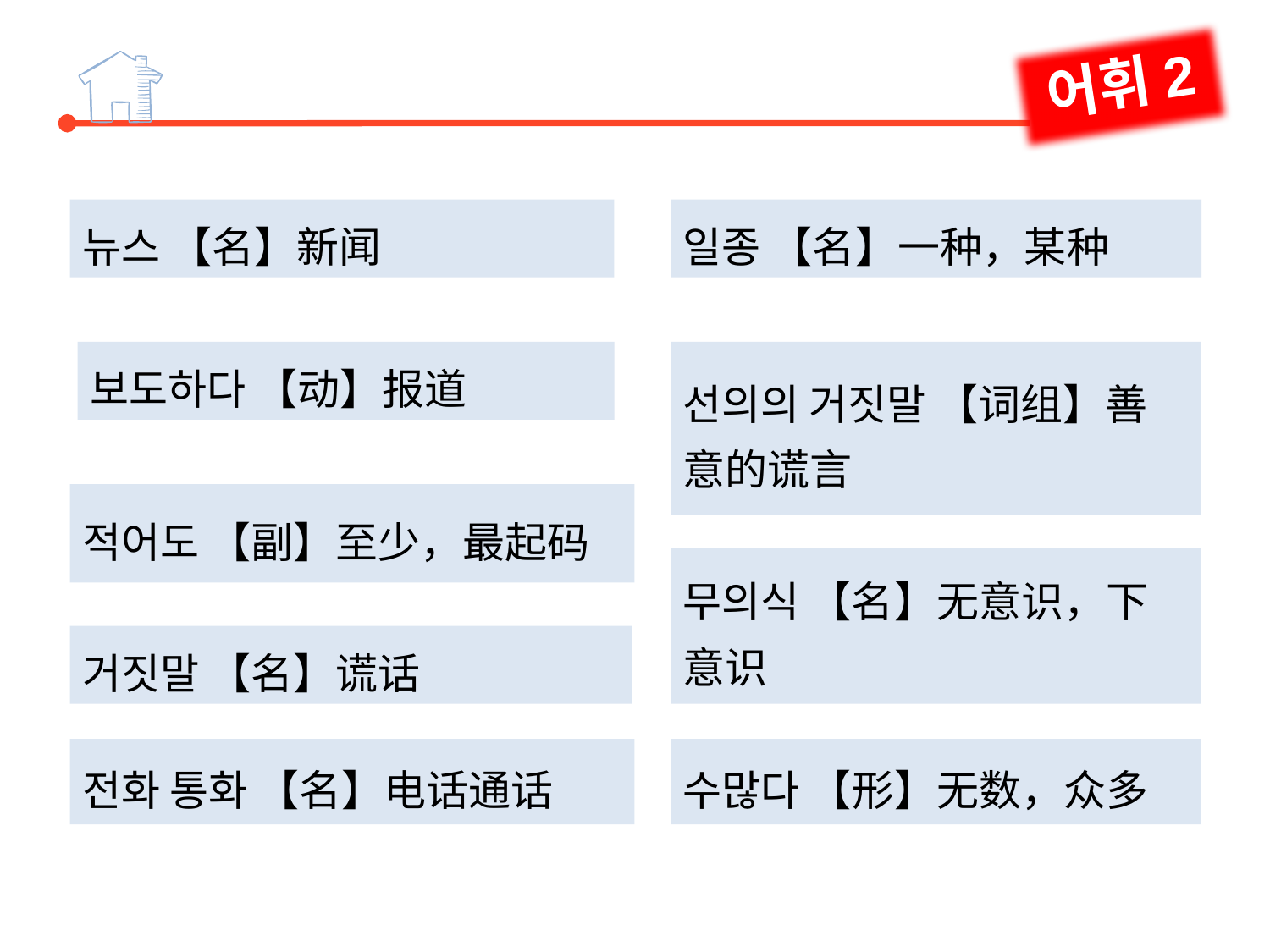

어휘2

뉴스 【名】新闻
일종 【名】一种，某种
보도하다 【动】报道
선의의 거짓말 【词组】善意的谎言
적어도 【副】至少，最起码
무의식 【名】无意识，下意识
거짓말 【名】谎话
전화 통화 【名】电话通话
수많다 【形】无数，众多